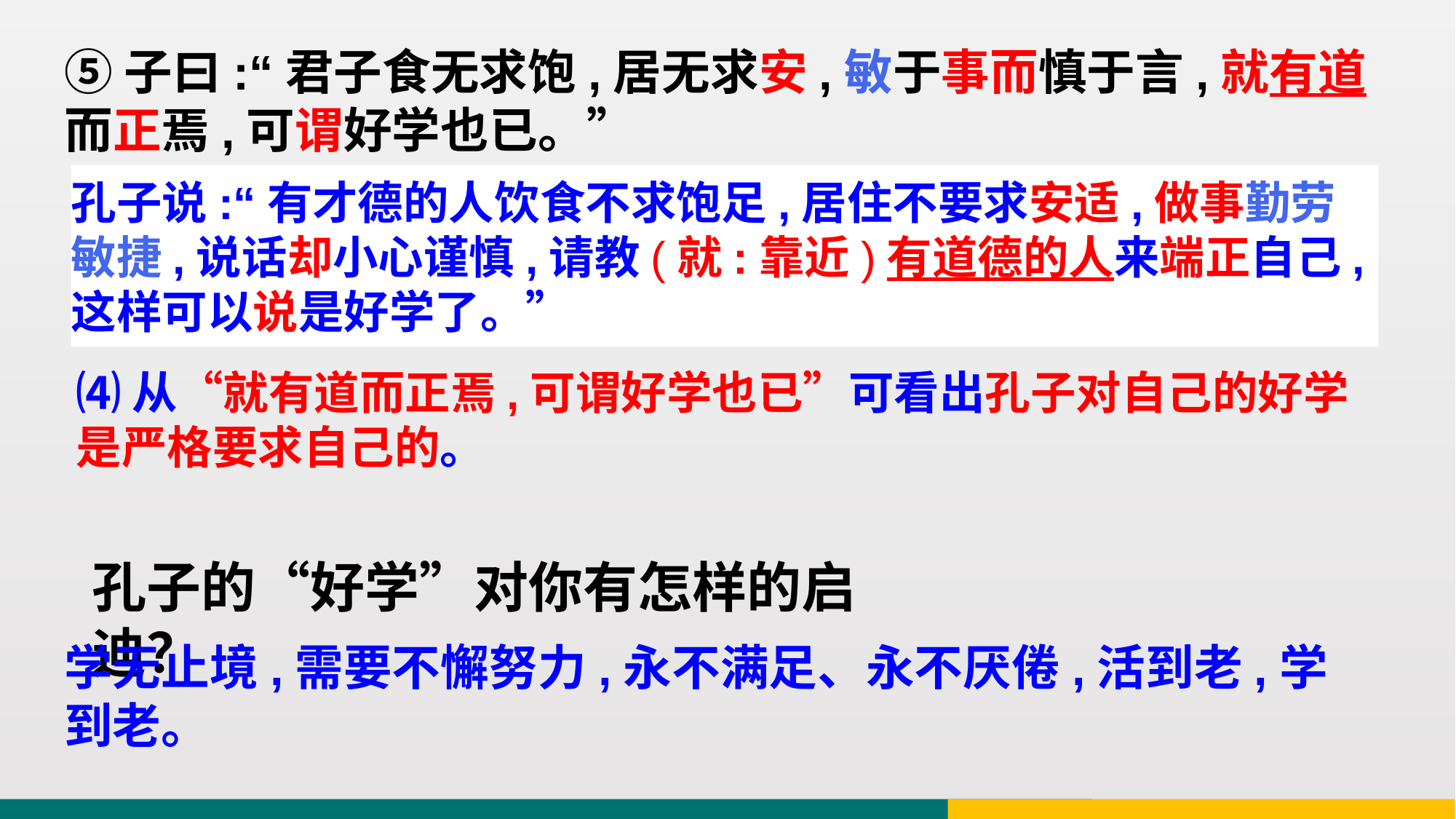

⑤子曰:“君子食无求饱,居无求安,敏于事而慎于言,就有道而正焉,可谓好学也已。”
孔子说:“有才德的人饮食不求饱足,居住不要求安适,做事勤劳敏捷,说话却小心谨慎,请教(就:靠近)有道德的人来端正自己,这样可以说是好学了。”
⑷从“就有道而正焉,可谓好学也已”可看出孔子对自己的好学是严格要求自己的。
孔子的“好学”对你有怎样的启迪？
学无止境,需要不懈努力,永不满足、永不厌倦,活到老,学到老。